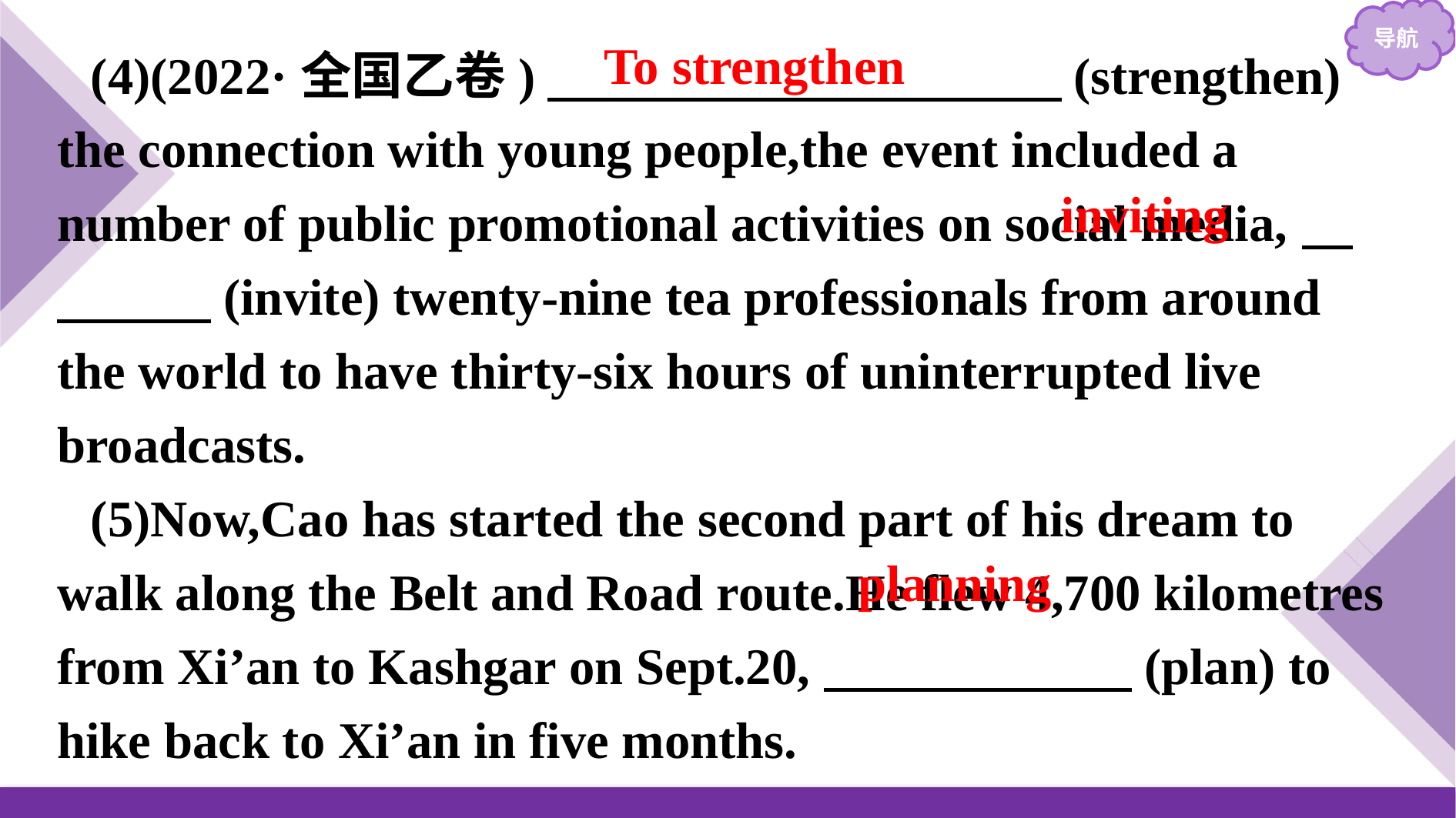

(4)(2022·全国乙卷)　　　　　　　　　　(strengthen) the connection with young people,the event included a number of public promotional activities on social media,　　　　(invite) twenty-nine tea professionals from around the world to have thirty-six hours of uninterrupted live broadcasts.
(5)Now,Cao has started the second part of his dream to walk along the Belt and Road route.He flew 4,700 kilometres from Xi’an to Kashgar on Sept.20,　　　　　　(plan) to hike back to Xi’an in five months.
To strengthen
inviting
planning